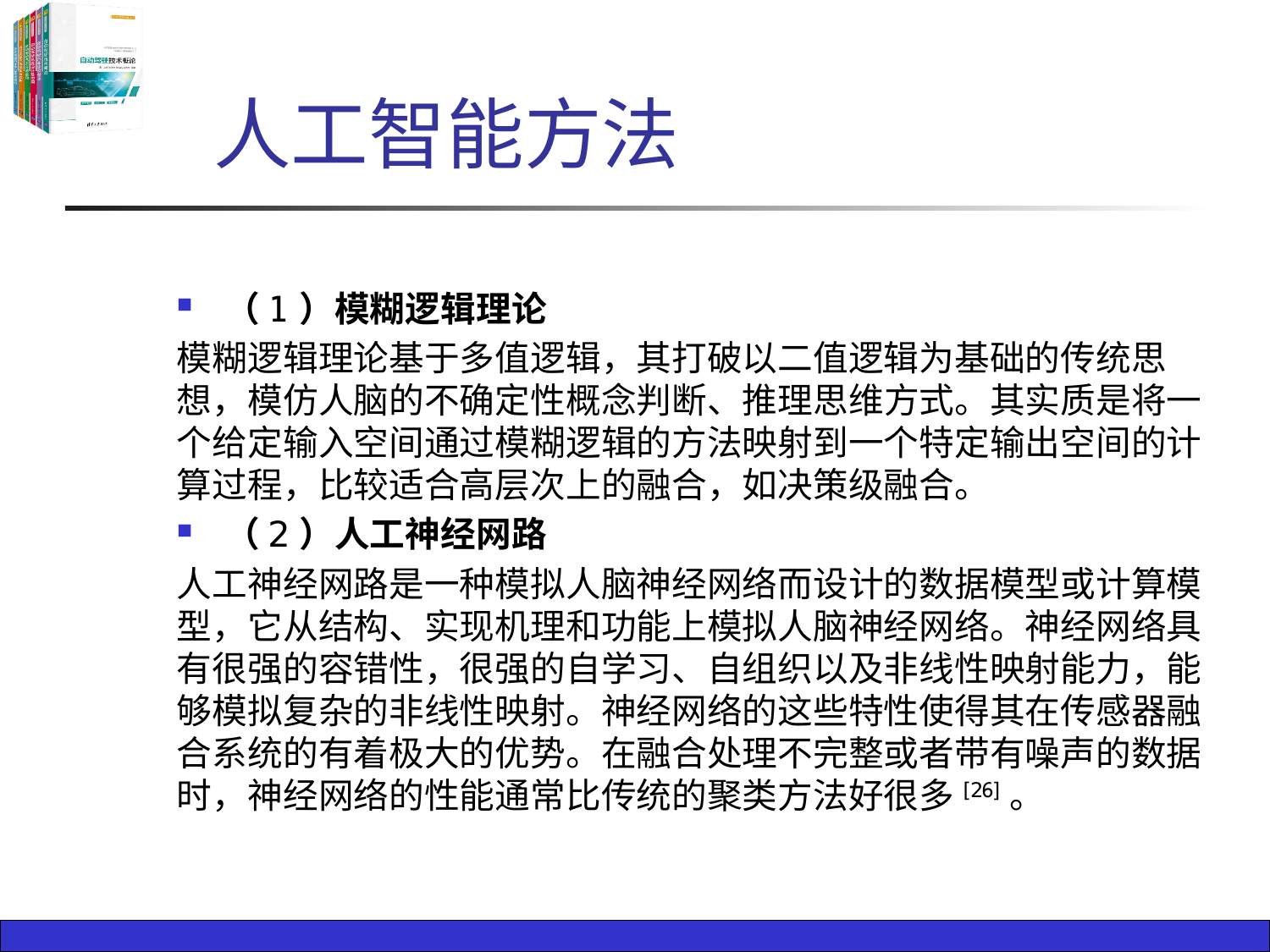

# 人工智能方法
（1）模糊逻辑理论
模糊逻辑理论基于多值逻辑，其打破以二值逻辑为基础的传统思想，模仿人脑的不确定性概念判断、推理思维方式。其实质是将一个给定输入空间通过模糊逻辑的方法映射到一个特定输出空间的计算过程，比较适合高层次上的融合，如决策级融合。
（2）人工神经网路
人工神经网路是一种模拟人脑神经网络而设计的数据模型或计算模型，它从结构、实现机理和功能上模拟人脑神经网络。神经网络具有很强的容错性，很强的自学习、自组织以及非线性映射能力，能够模拟复杂的非线性映射。神经网络的这些特性使得其在传感器融合系统的有着极大的优势。在融合处理不完整或者带有噪声的数据时，神经网络的性能通常比传统的聚类方法好很多[26]。